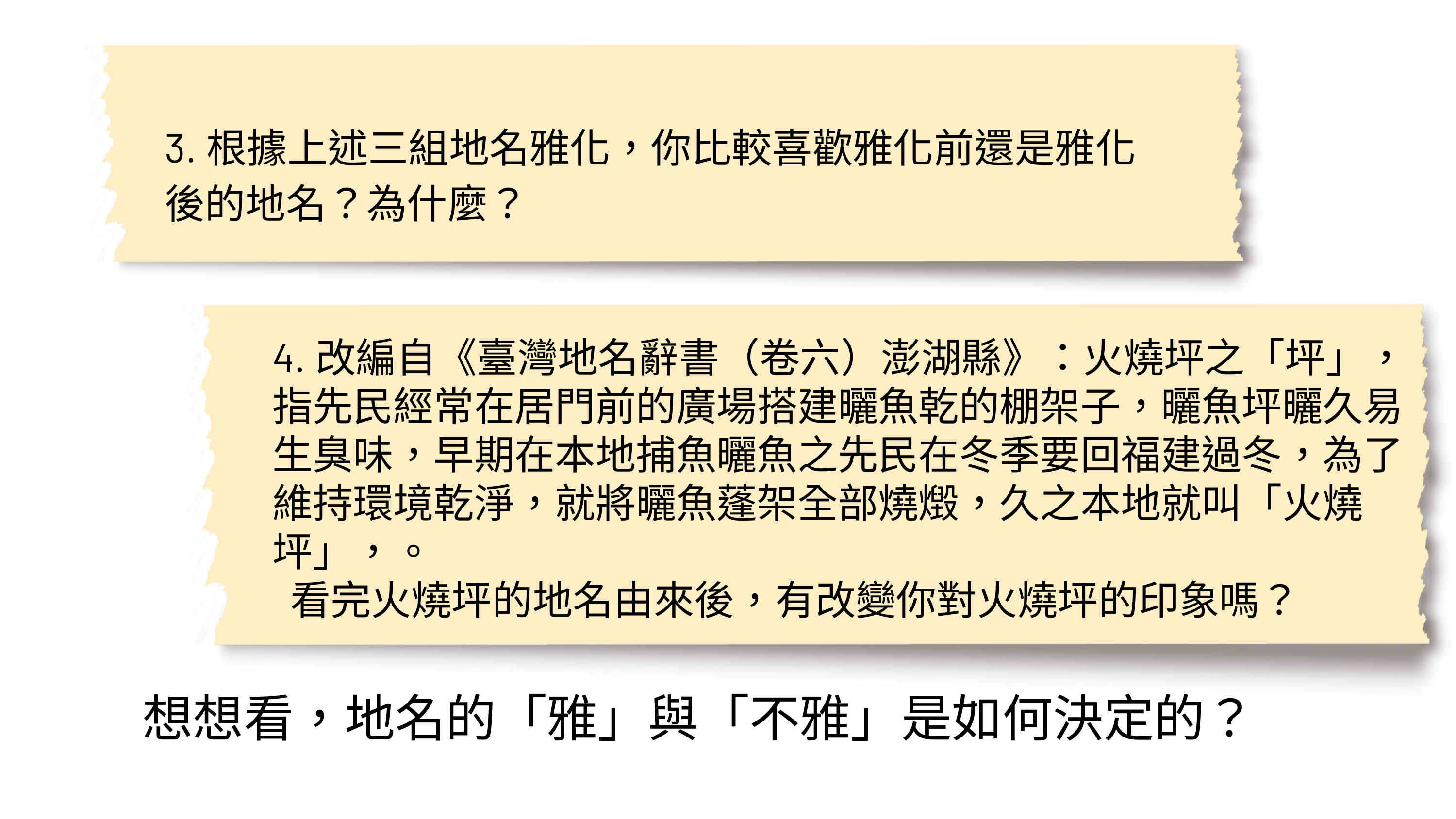

3.根據上述三組地名雅化，你比較喜歡雅化前還是雅化後的地名？為什麼？

4.改編自《臺灣地名辭書（卷六）澎湖縣》：火燒坪之「坪」，指先民經常在居門前的廣場搭建曬魚乾的棚架子，曬魚坪曬久易生臭味，早期在本地捕魚曬魚之先民在冬季要回福建過冬，為了維持環境乾淨，就將曬魚蓬架全部燒燬，久之本地就叫「火燒坪」，。
看完火燒坪的地名由來後，有改變你對火燒坪的印象嗎？
想想看，地名的「雅」與「不雅」是如何決定的？